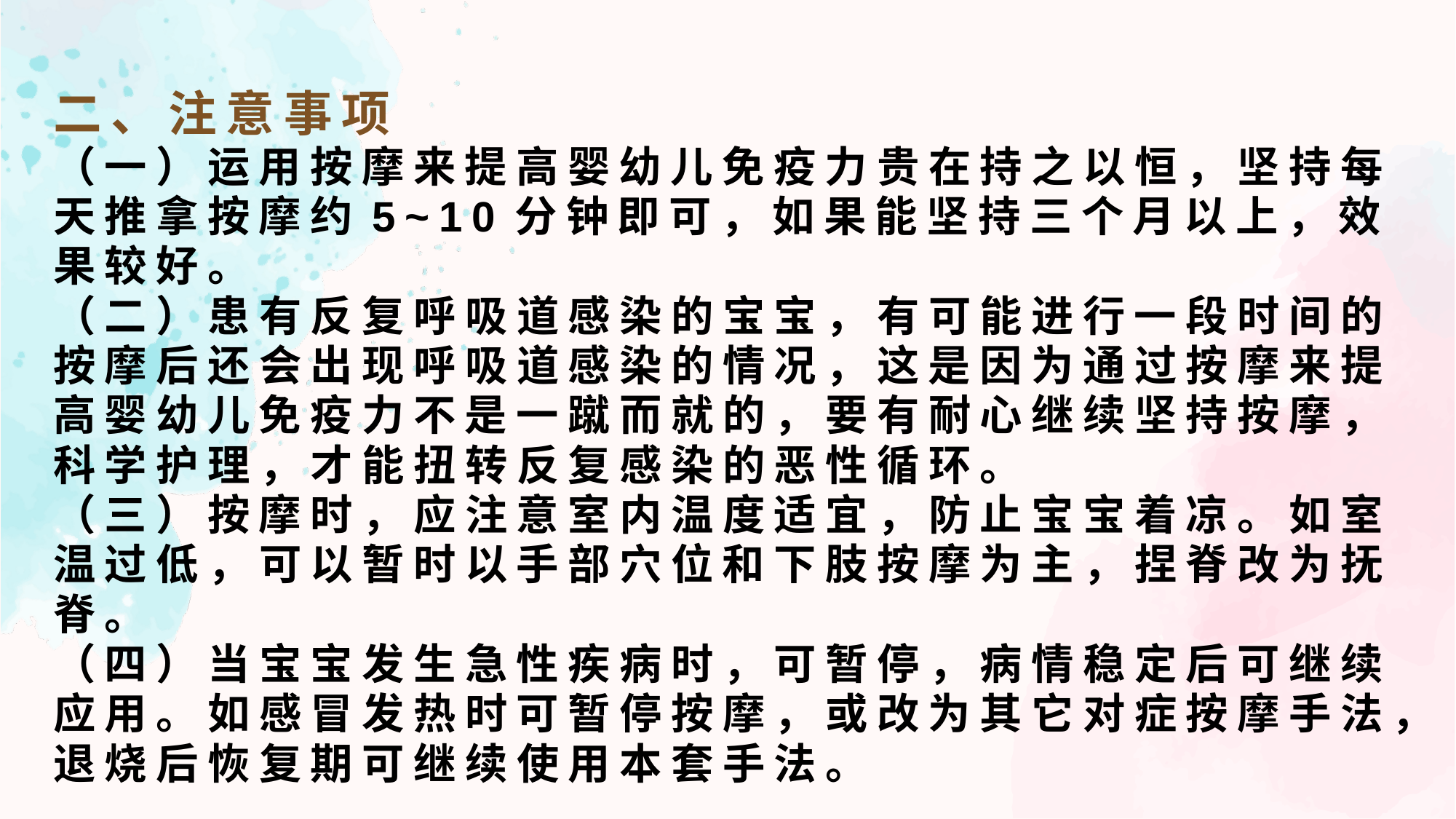

二、注意事项
（一）运用按摩来提高婴幼儿免疫力贵在持之以恒，坚持每天推拿按摩约5~10分钟即可，如果能坚持三个月以上，效果较好。
（二）患有反复呼吸道感染的宝宝，有可能进行一段时间的按摩后还会出现呼吸道感染的情况，这是因为通过按摩来提高婴幼儿免疫力不是一蹴而就的，要有耐心继续坚持按摩，科学护理，才能扭转反复感染的恶性循环。
（三）按摩时，应注意室内温度适宜，防止宝宝着凉。如室温过低，可以暂时以手部穴位和下肢按摩为主，捏脊改为抚脊。
（四）当宝宝发生急性疾病时，可暂停，病情稳定后可继续应用。如感冒发热时可暂停按摩，或改为其它对症按摩手法，退烧后恢复期可继续使用本套手法。